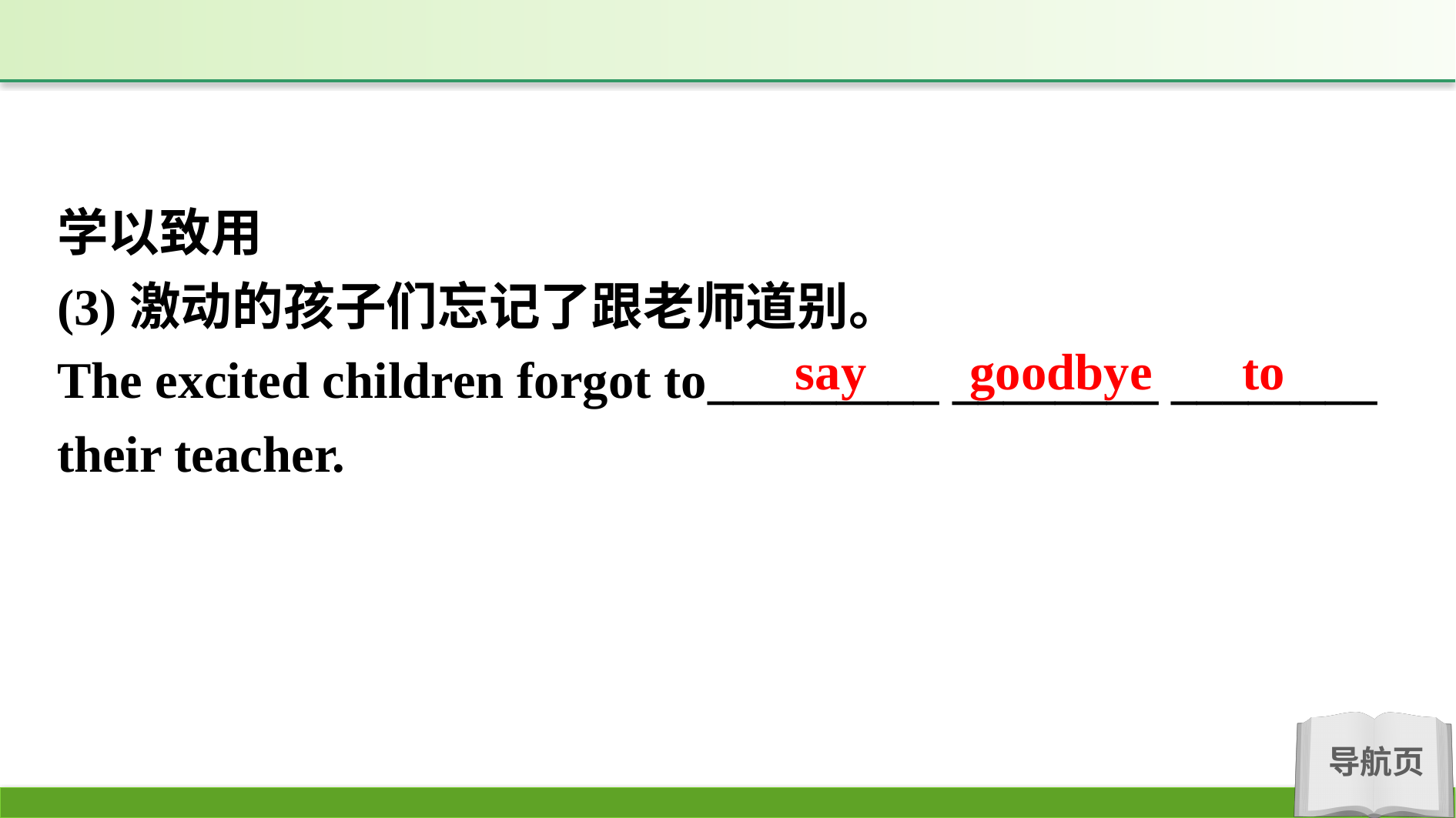

学以致用
(3)激动的孩子们忘记了跟老师道别。
The excited children forgot to_________ ________ ________
their teacher.
say        goodbye       to